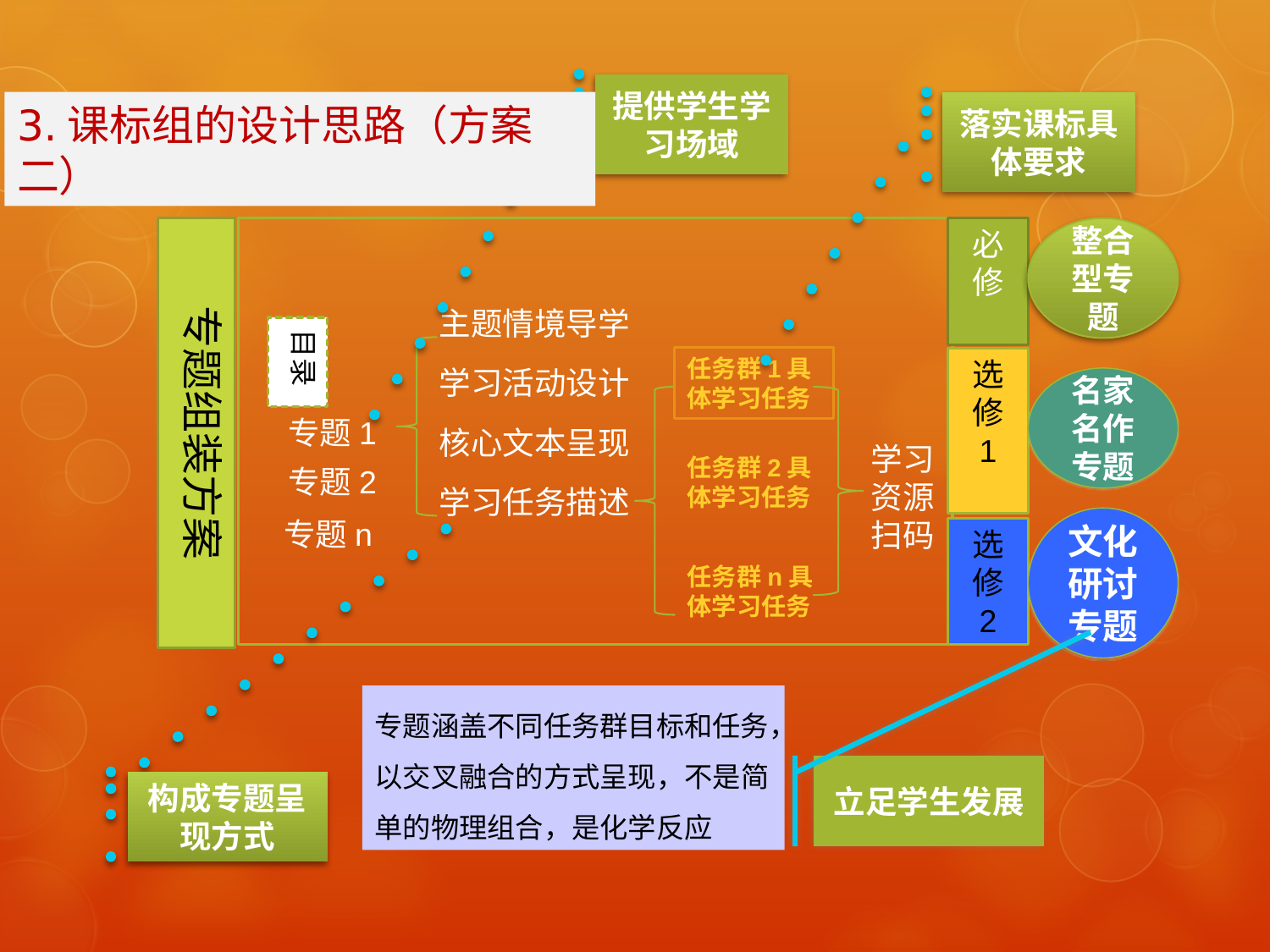

提供学生学习场域
3.课标组的设计思路（方案二）
落实课标具体要求
整合型专题
专题组装方案

必修

主题情境导学
目录

任务群1具体学习任务
选修
1

学习活动设计
名家名作专题

专题1
核心文本呈现
学习资源扫码
任务群2具体学习任务
专题2
学习任务描述
专题n
文化研讨专题
选修
2
任务群n具体学习任务
专题涵盖不同任务群目标和任务，以交叉融合的方式呈现，不是简单的物理组合，是化学反应
立足学生发展
构成专题呈现方式